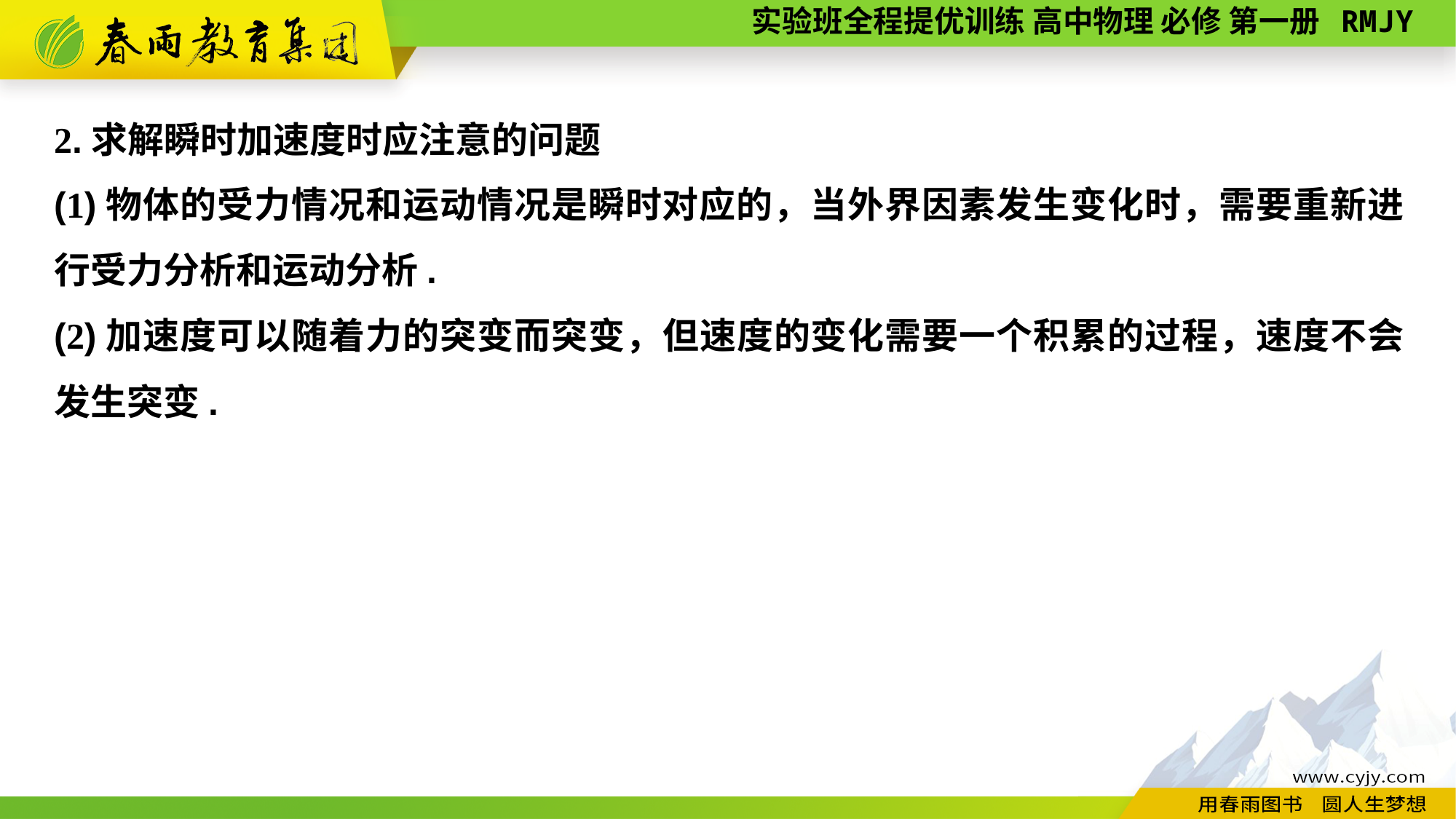

2.求解瞬时加速度时应注意的问题
(1)物体的受力情况和运动情况是瞬时对应的，当外界因素发生变化时，需要重新进行受力分析和运动分析.
(2)加速度可以随着力的突变而突变，但速度的变化需要一个积累的过程，速度不会发生突变.